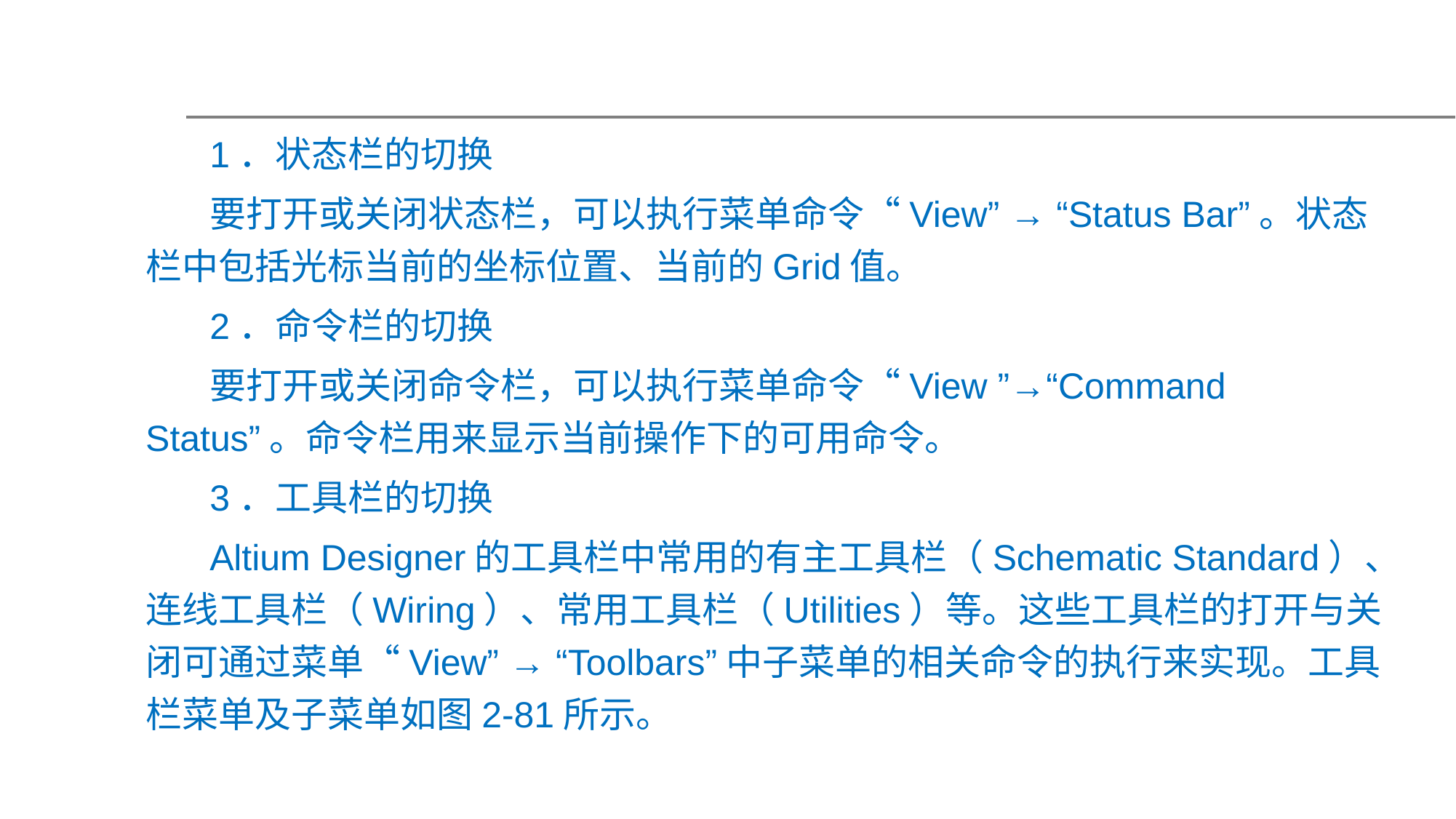

1．状态栏的切换
要打开或关闭状态栏，可以执行菜单命令“View” → “Status Bar”。状态栏中包括光标当前的坐标位置、当前的Grid值。
2．命令栏的切换
要打开或关闭命令栏，可以执行菜单命令“View ”→“Command  Status”。命令栏用来显示当前操作下的可用命令。
3．工具栏的切换
Altium Designer的工具栏中常用的有主工具栏（Schematic Standard）、连线工具栏（Wiring）、常用工具栏（Utilities）等。这些工具栏的打开与关闭可通过菜单“View” → “Toolbars”中子菜单的相关命令的执行来实现。工具栏菜单及子菜单如图2-81所示。